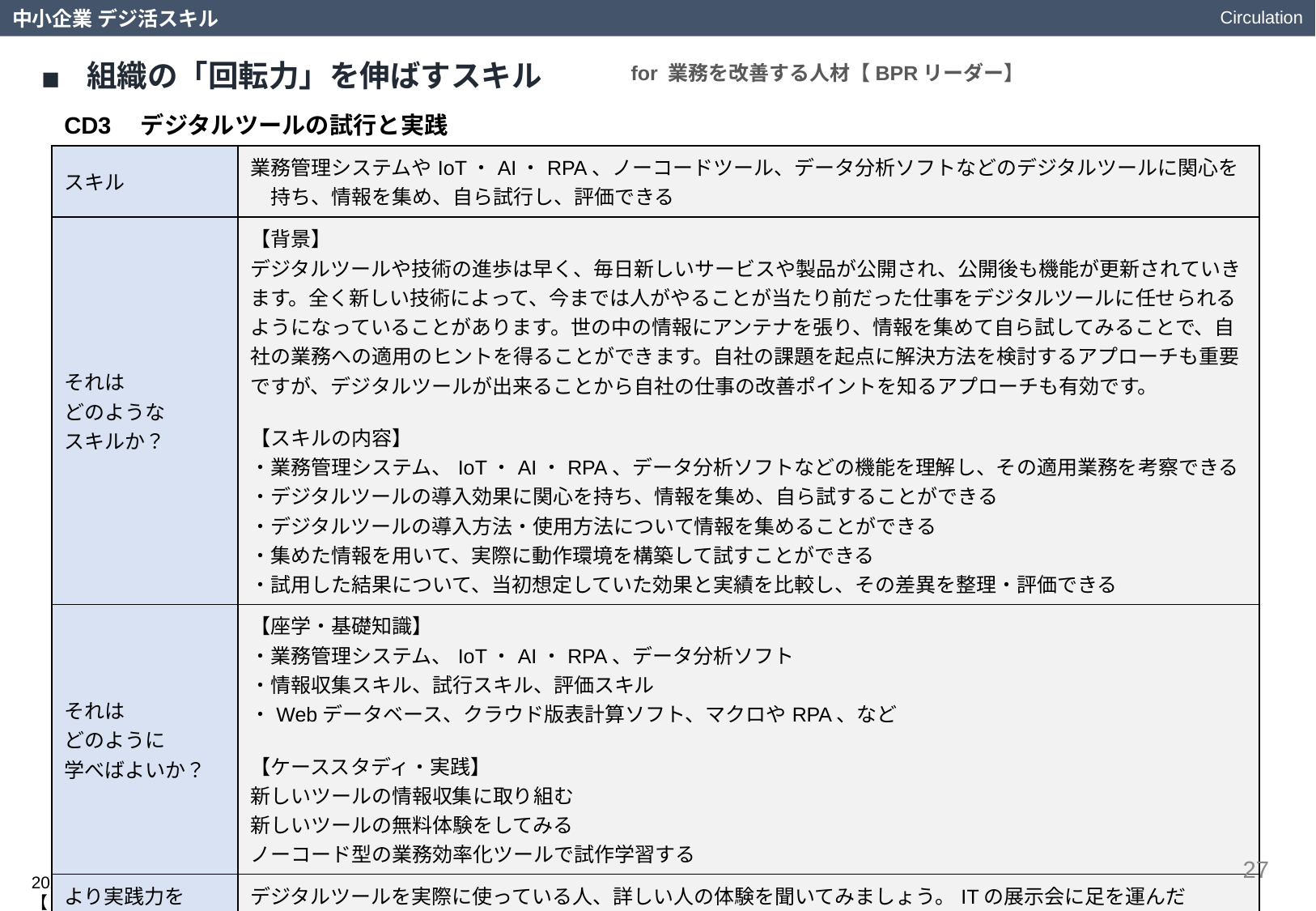

Circulation
中小企業 デジ活スキル
組織の「回転力」を伸ばすスキル
for 業務を改善する人材【BPRリーダー】
CD3　デジタルツールの試行と実践
| スキル | 業務管理システムやIoT・AI・RPA、ノーコードツール、データ分析ソフトなどのデジタルツールに関心を　持ち、情報を集め、自ら試行し、評価できる |
| --- | --- |
| それは どのような スキルか？ | 【背景】 デジタルツールや技術の進歩は早く、毎日新しいサービスや製品が公開され、公開後も機能が更新されていきます。全く新しい技術によって、今までは人がやることが当たり前だった仕事をデジタルツールに任せられるようになっていることがあります。世の中の情報にアンテナを張り、情報を集めて自ら試してみることで、自社の業務への適用のヒントを得ることができます。自社の課題を起点に解決方法を検討するアプローチも重要ですが、デジタルツールが出来ることから自社の仕事の改善ポイントを知るアプローチも有効です。 【スキルの内容】 ・業務管理システム、IoT・AI・RPA、データ分析ソフトなどの機能を理解し、その適用業務を考察できる ・デジタルツールの導入効果に関心を持ち、情報を集め、自ら試することができる ・デジタルツールの導入方法・使用方法について情報を集めることができる ・集めた情報を用いて、実際に動作環境を構築して試すことができる ・試用した結果について、当初想定していた効果と実績を比較し、その差異を整理・評価できる |
| それは どのように 学べばよいか？ | 【座学・基礎知識】 ・業務管理システム、IoT・AI・RPA、データ分析ソフト ・情報収集スキル、試行スキル、評価スキル ・Webデータベース、クラウド版表計算ソフト、マクロやRPA、など 【ケーススタディ・実践】 新しいツールの情報収集に取り組む 新しいツールの無料体験をしてみる ノーコード型の業務効率化ツールで試作学習する |
| より実践力を 高めるための 視点や考え方は？ | デジタルツールを実際に使っている人、詳しい人の体験を聞いてみましょう。ITの展示会に足を運んだり、IT製品のコールセンターに問い合わせしてデモを依頼したり、情報を得る手段は豊富にあります。また、ITが得意なスタッフ、好きなスタッフから新しいアイディアをもらうことも有効です。 最初は小さく取り組んで、効果検証をしながら段階的に適用領域を広げていく、という考え方が必要です。 |
27